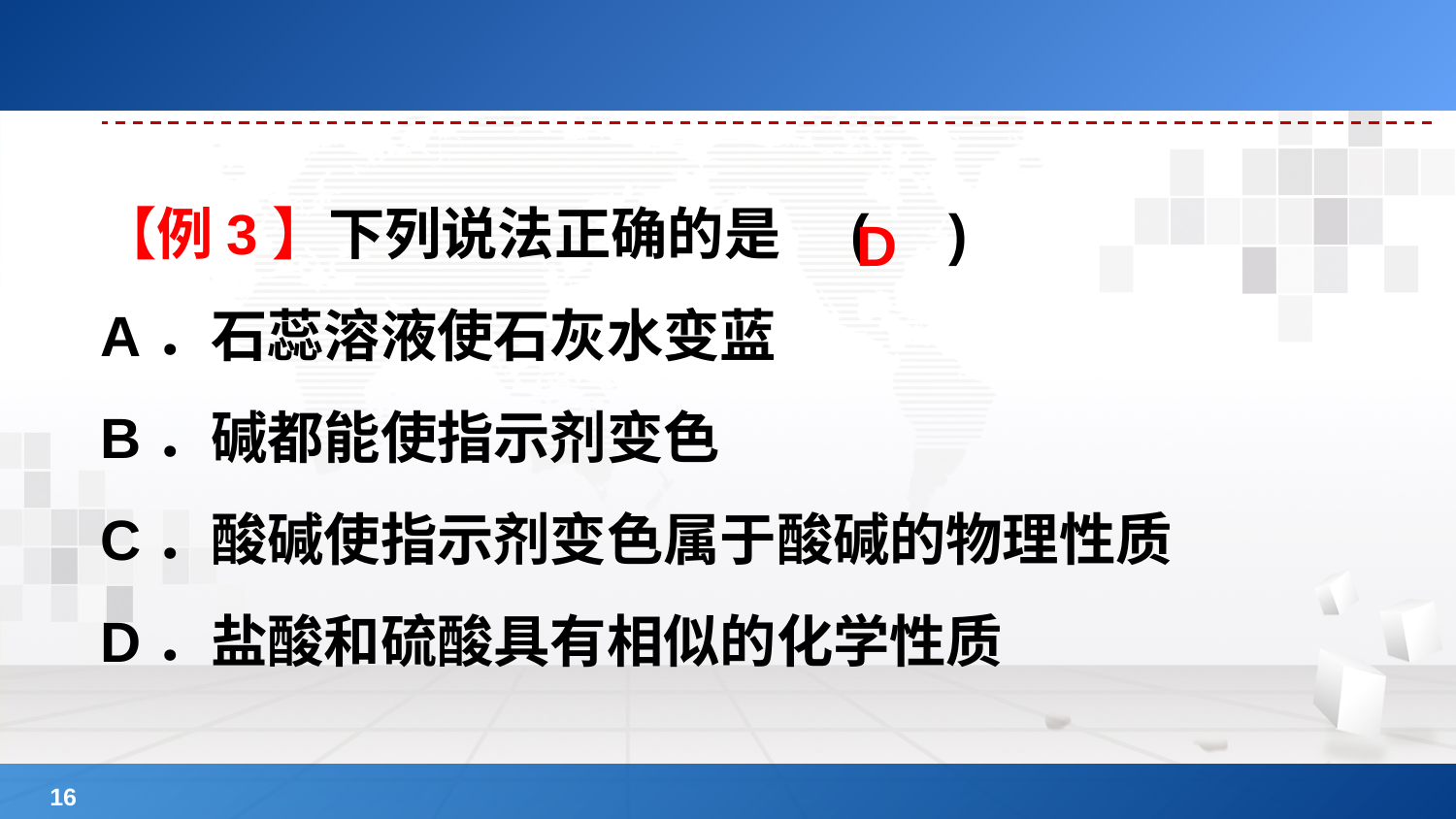

【例3】下列说法正确的是　(     )
A．石蕊溶液使石灰水变蓝
B．碱都能使指示剂变色
C．酸碱使指示剂变色属于酸碱的物理性质
D．盐酸和硫酸具有相似的化学性质
D